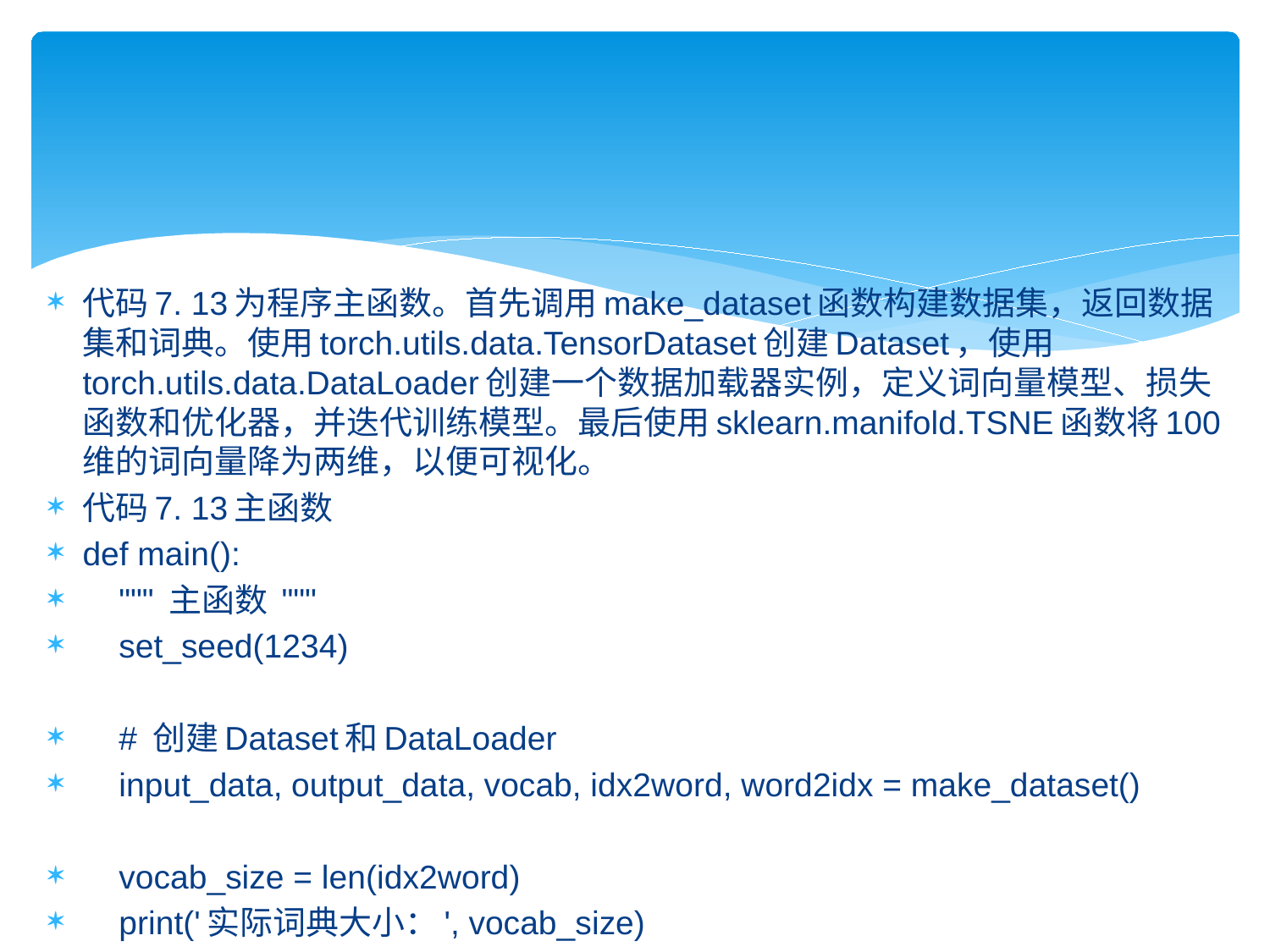

代码7. 13为程序主函数。首先调用make_dataset函数构建数据集，返回数据集和词典。使用torch.utils.data.TensorDataset创建Dataset，使用torch.utils.data.DataLoader创建一个数据加载器实例，定义词向量模型、损失函数和优化器，并迭代训练模型。最后使用sklearn.manifold.TSNE函数将100维的词向量降为两维，以便可视化。
代码7. 13主函数
def main():
    """ 主函数 """
    set_seed(1234)

    # 创建Dataset和DataLoader
    input_data, output_data, vocab, idx2word, word2idx = make_dataset()

    vocab_size = len(idx2word)
    print('实际词典大小：', vocab_size)